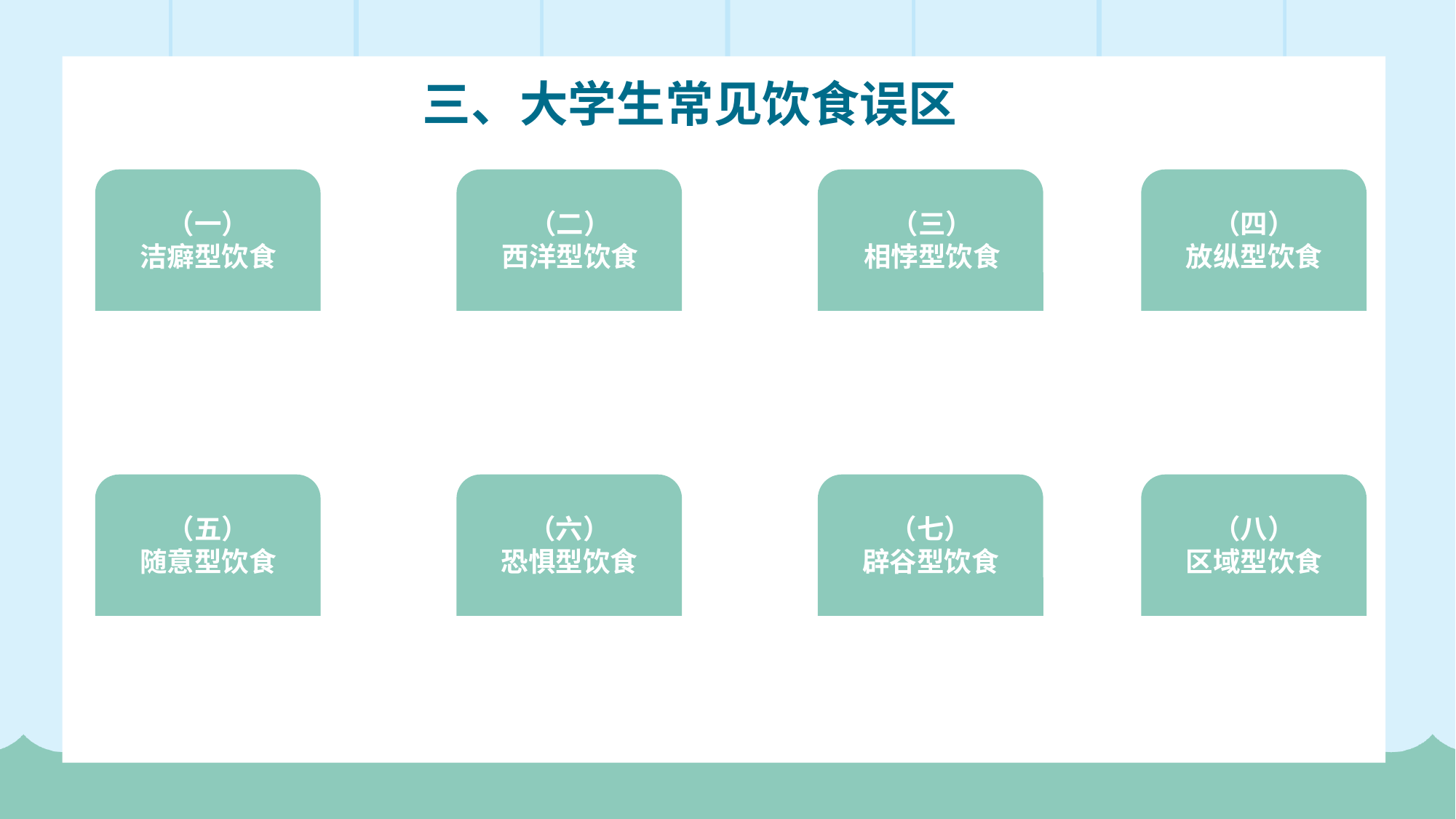

三、大学生常见饮食误区

（一）
洁癖型饮食
（二）
西洋型饮食
（三）
相悖型饮食
（四）
放纵型饮食

（五）
随意型饮食
（六）
恐惧型饮食
（七）
辟谷型饮食
（八）
区域型饮食